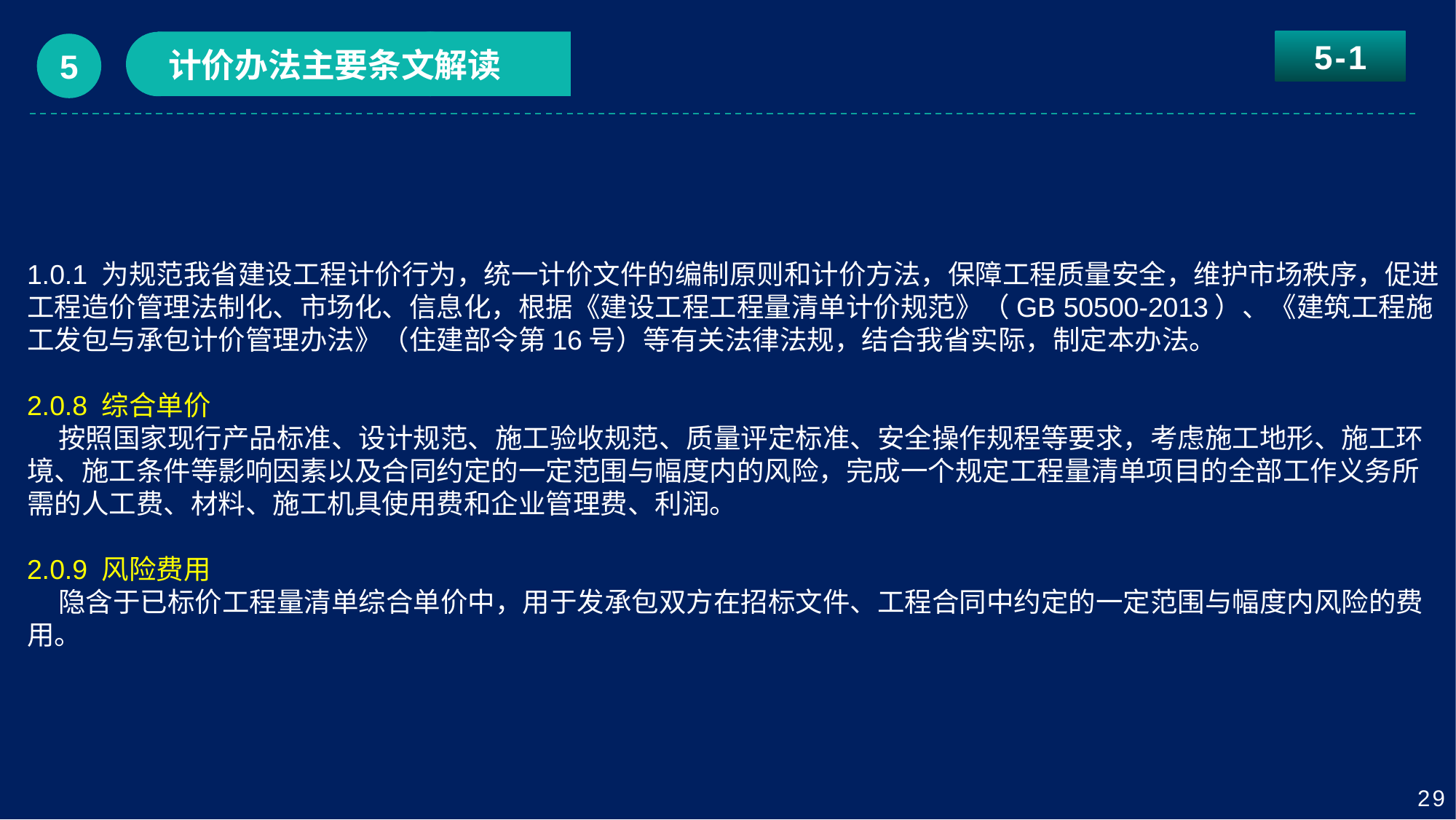

5-1
计价办法主要条文解读

5
1.0.1 为规范我省建设工程计价行为，统一计价文件的编制原则和计价方法，保障工程质量安全，维护市场秩序，促进工程造价管理法制化、市场化、信息化，根据《建设工程工程量清单计价规范》（GB 50500-2013）、《建筑工程施工发包与承包计价管理办法》（住建部令第16号）等有关法律法规，结合我省实际，制定本办法。

2.0.8 综合单价
    按照国家现行产品标准、设计规范、施工验收规范、质量评定标准、安全操作规程等要求，考虑施工地形、施工环境、施工条件等影响因素以及合同约定的一定范围与幅度内的风险，完成一个规定工程量清单项目的全部工作义务所需的人工费、材料、施工机具使用费和企业管理费、利润。

2.0.9 风险费用
    隐含于已标价工程量清单综合单价中，用于发承包双方在招标文件、工程合同中约定的一定范围与幅度内风险的费用。
29